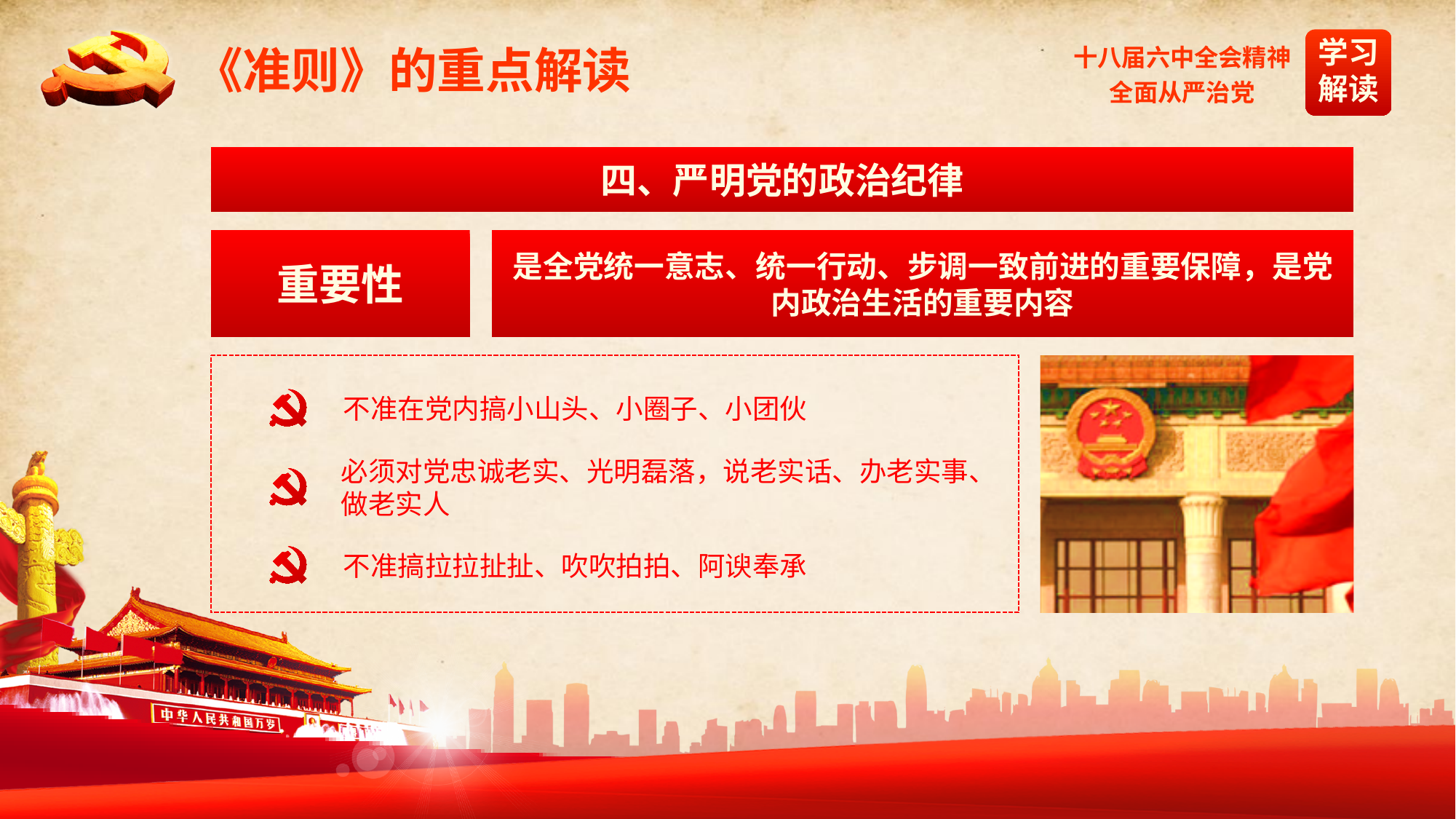

《准则》的重点解读
四、严明党的政治纪律
重要性
是全党统一意志、统一行动、步调一致前进的重要保障，是党内政治生活的重要内容

不准在党内搞小山头、小圈子、小团伙

必须对党忠诚老实、光明磊落，说老实话、办老实事、做老实人

不准搞拉拉扯扯、吹吹拍拍、阿谀奉承